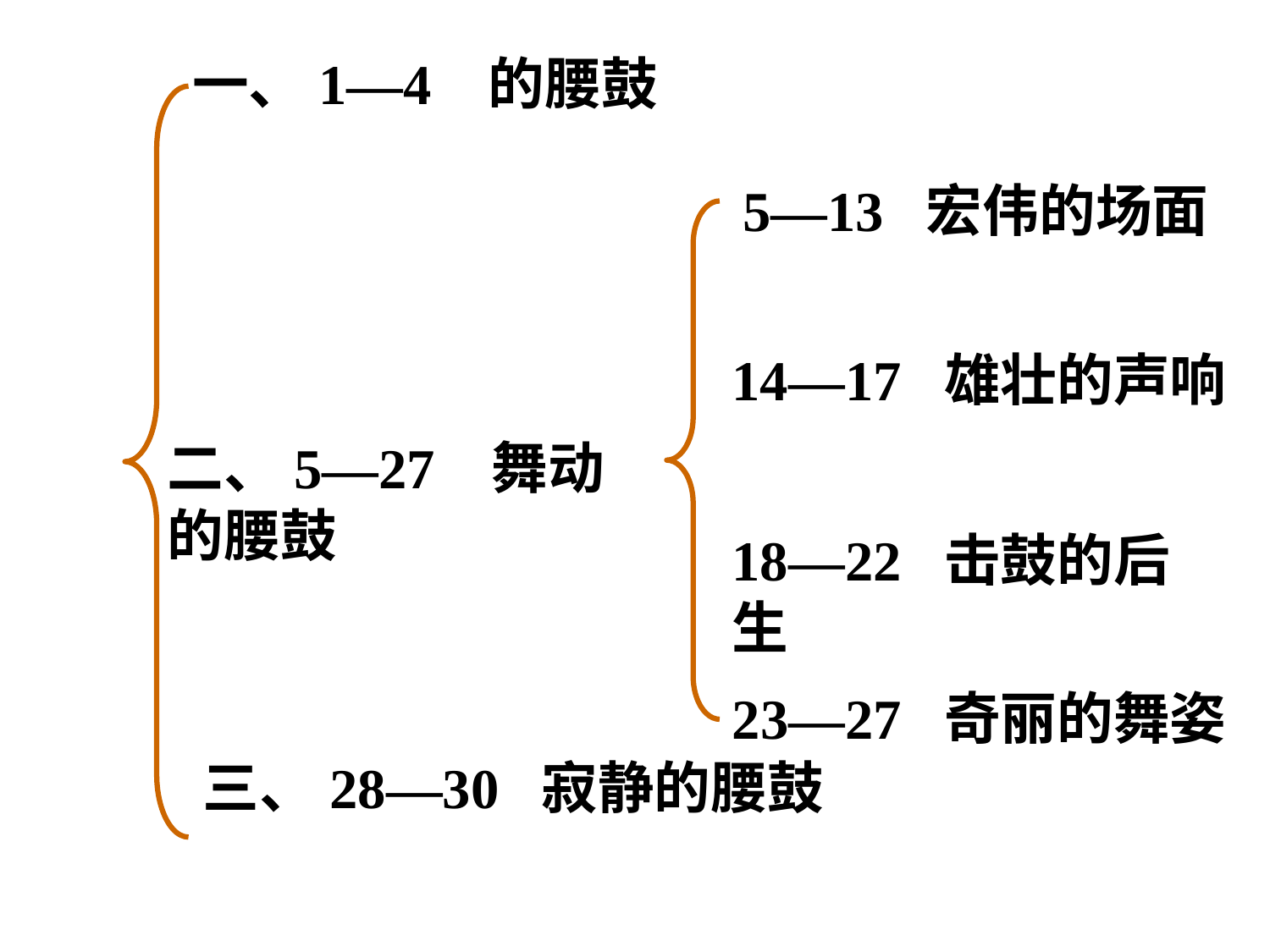

一、1—4   的腰鼓

5—13  宏伟的场面

14—17  雄壮的声响
二、5—27   舞动的腰鼓
18—22  击鼓的后生
23—27  奇丽的舞姿
三、28—30  寂静的腰鼓